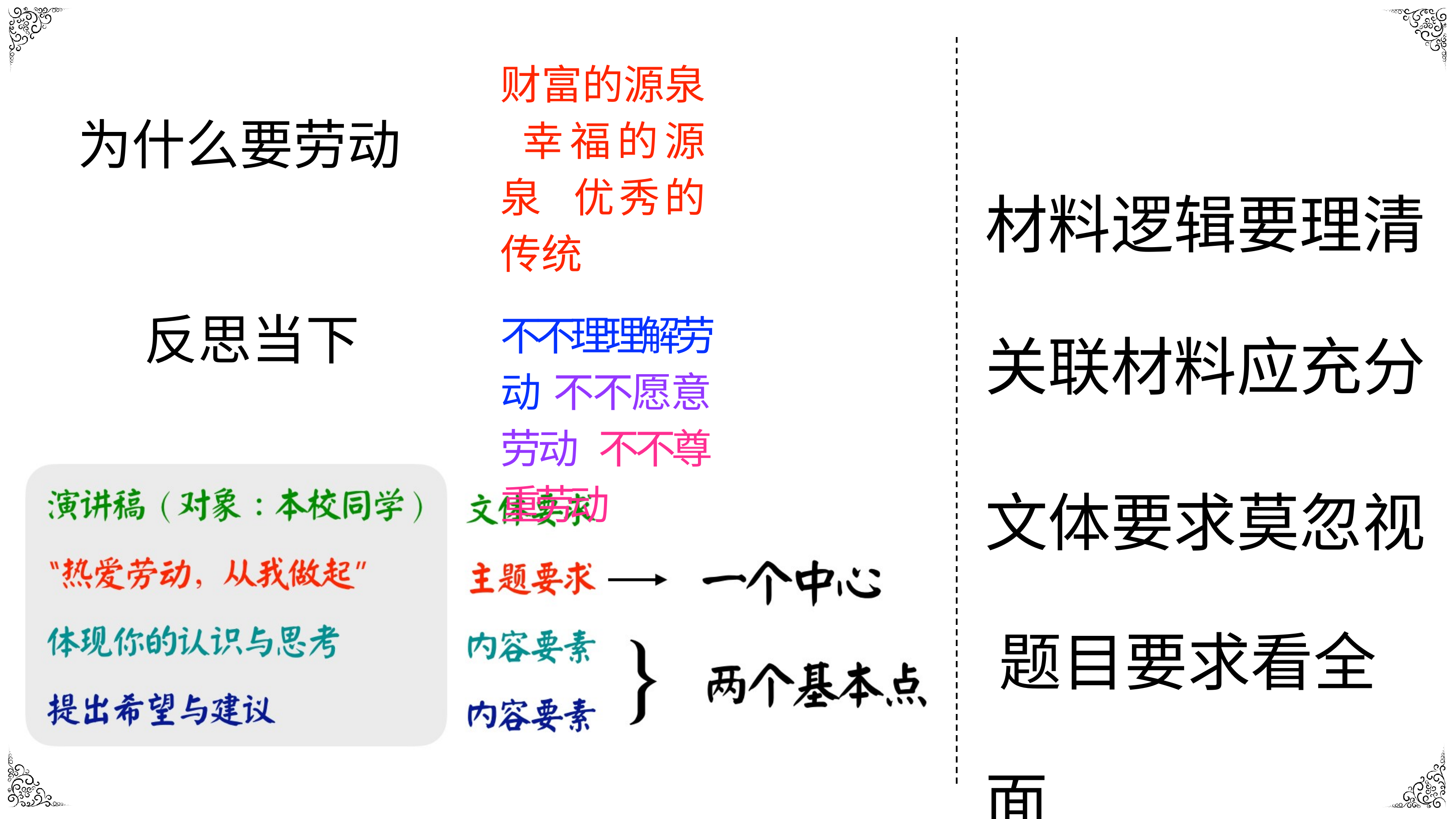

# 为什么要劳动

财富的源泉  幸福的源泉  优秀的传统
不不理理解劳动  不不愿意劳动  不不尊重劳动
材料逻辑要理清

关联材料应充分
文体要求莫忽视  题目要求看全面
反思当下